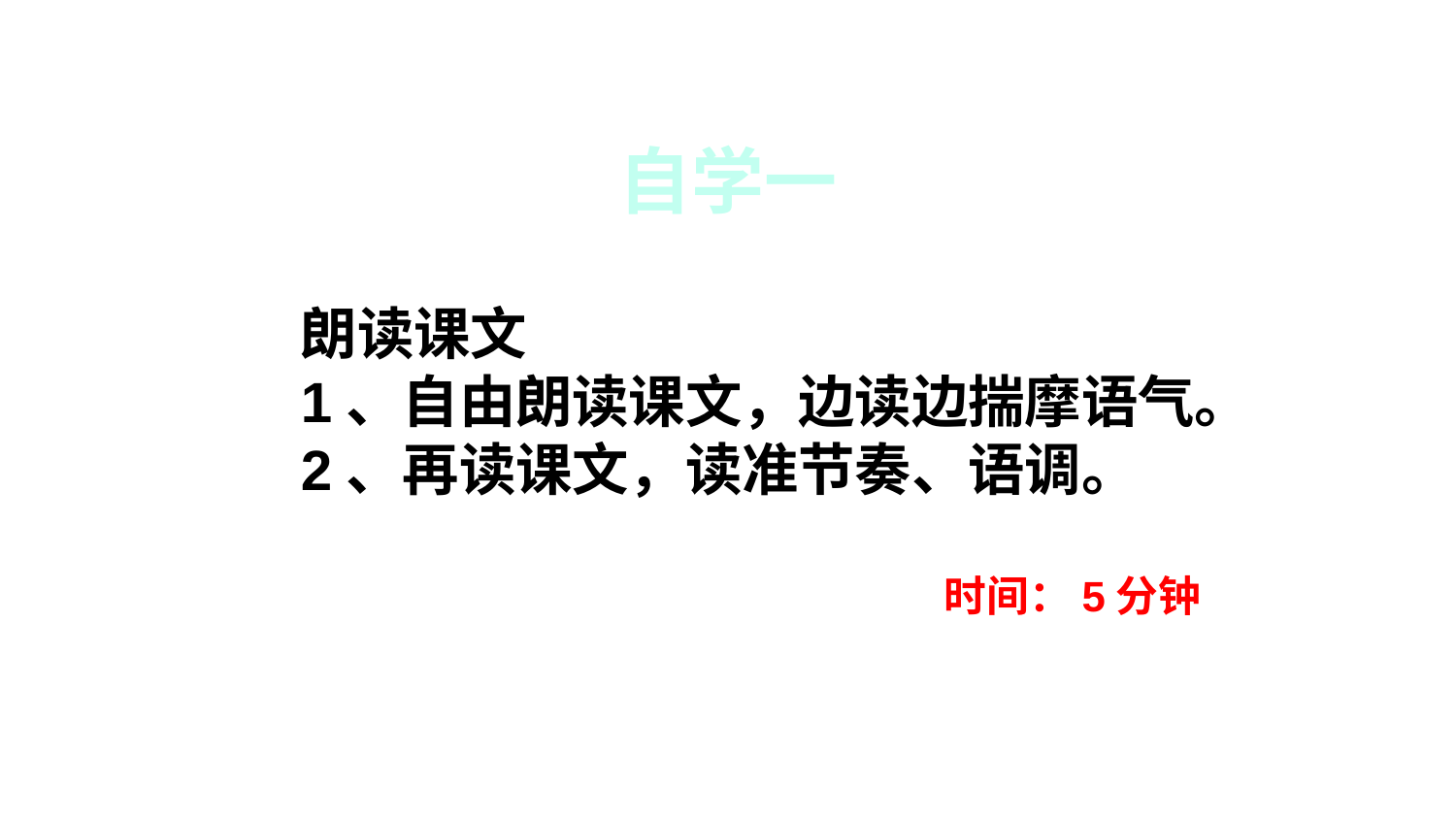

自学一
朗读课文
1、自由朗读课文，边读边揣摩语气。
2、再读课文，读准节奏、语调。

时间：5分钟